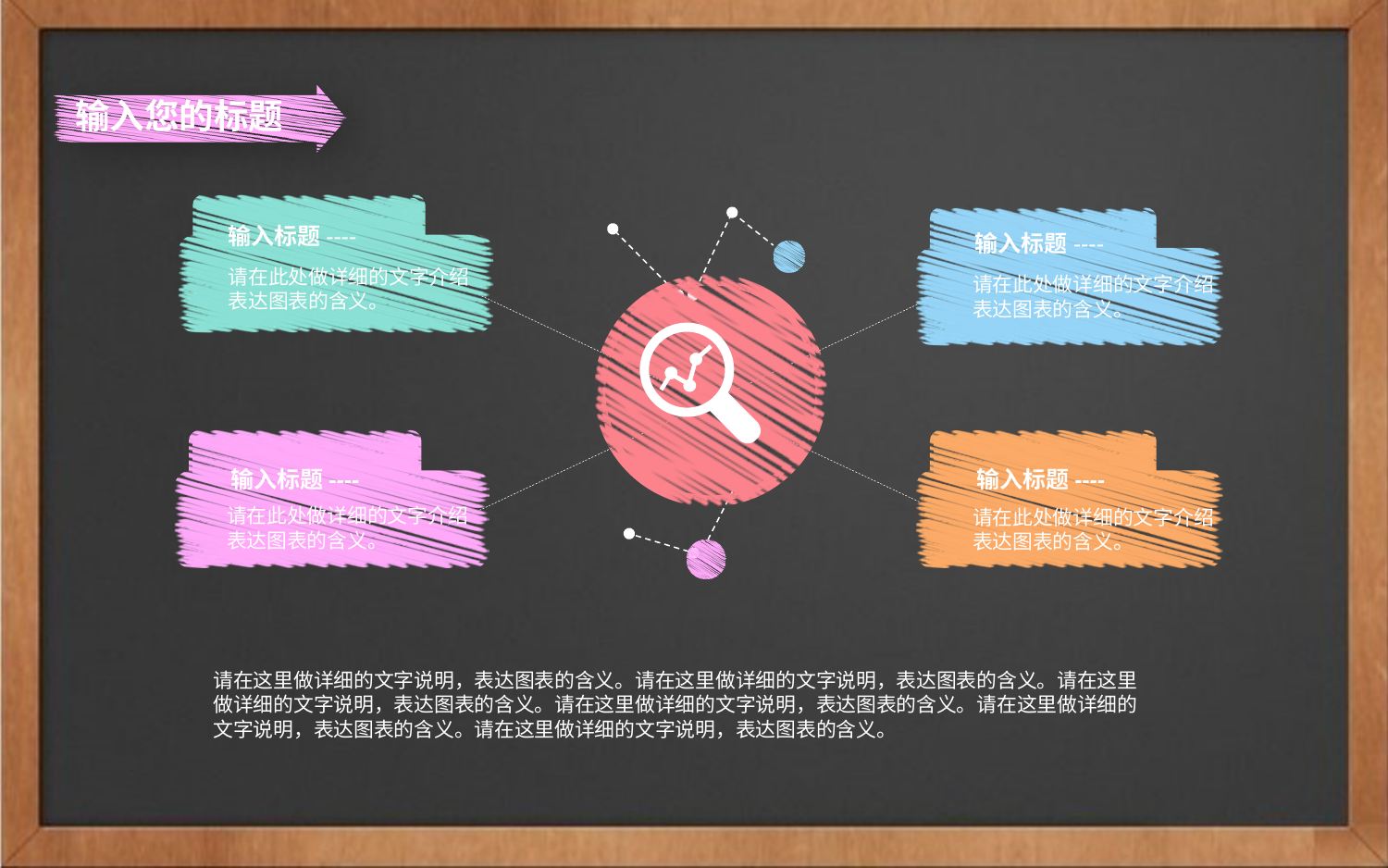

输入您的标题

输入标题----
输入标题----

请在此处做详细的文字介绍
表达图表的含义。
请在此处做详细的文字介绍
表达图表的含义。

输入标题----
输入标题----
请在此处做详细的文字介绍
表达图表的含义。
请在此处做详细的文字介绍
表达图表的含义。

请在这里做详细的文字说明，表达图表的含义。请在这里做详细的文字说明，表达图表的含义。请在这里
做详细的文字说明，表达图表的含义。请在这里做详细的文字说明，表达图表的含义。请在这里做详细的
文字说明，表达图表的含义。请在这里做详细的文字说明，表达图表的含义。